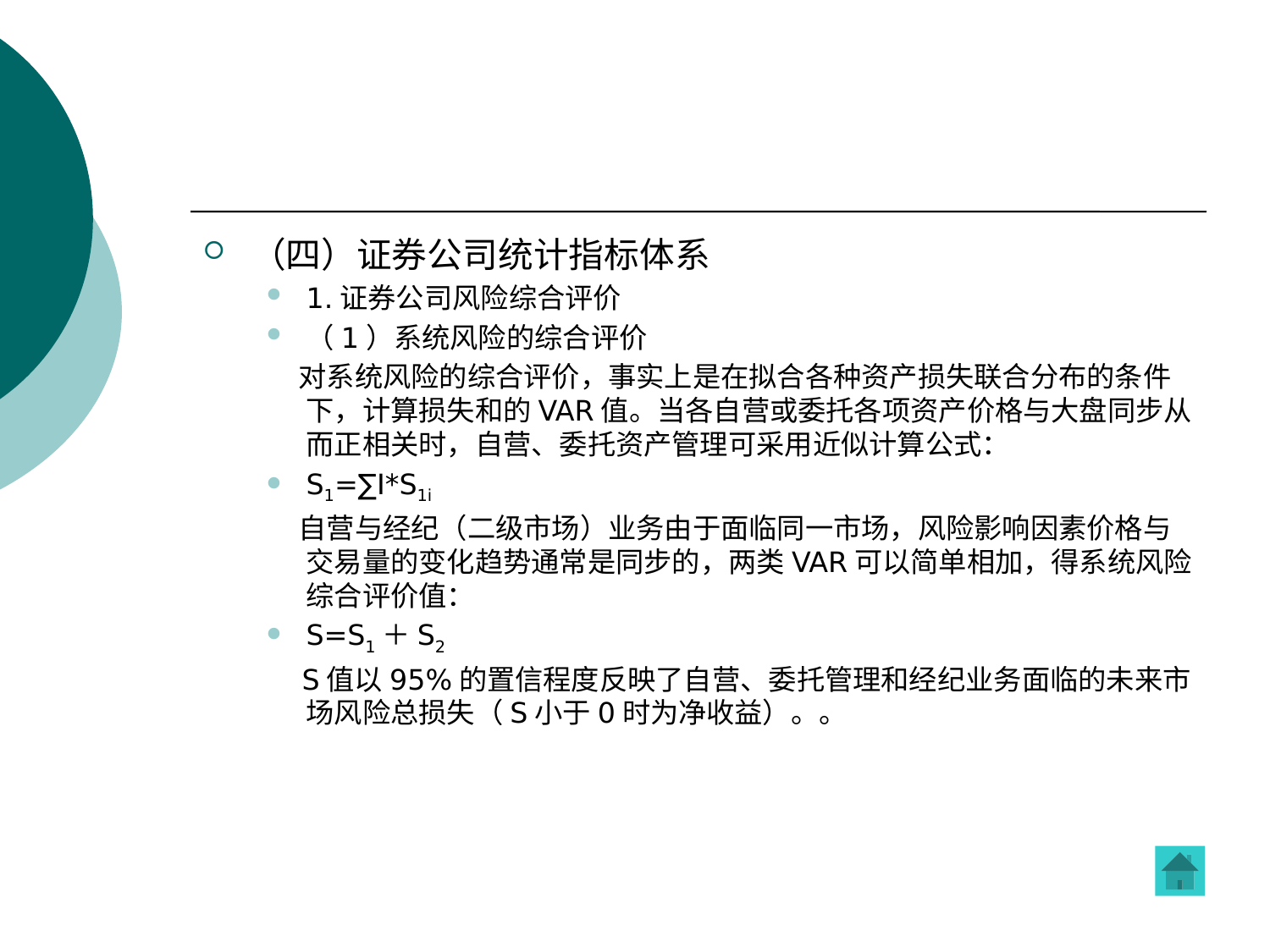

#
（四）证券公司统计指标体系
1.证券公司风险综合评价
（1）系统风险的综合评价
    对系统风险的综合评价，事实上是在拟合各种资产损失联合分布的条件下，计算损失和的VAR值。当各自营或委托各项资产价格与大盘同步从而正相关时，自营、委托资产管理可采用近似计算公式：
S1=∑I*S1i
    自营与经纪（二级市场）业务由于面临同一市场，风险影响因素价格与交易量的变化趋势通常是同步的，两类VAR可以简单相加，得系统风险综合评价值：
S=S1＋S2
    S值以95%的置信程度反映了自营、委托管理和经纪业务面临的未来市场风险总损失（S小于0时为净收益）。。